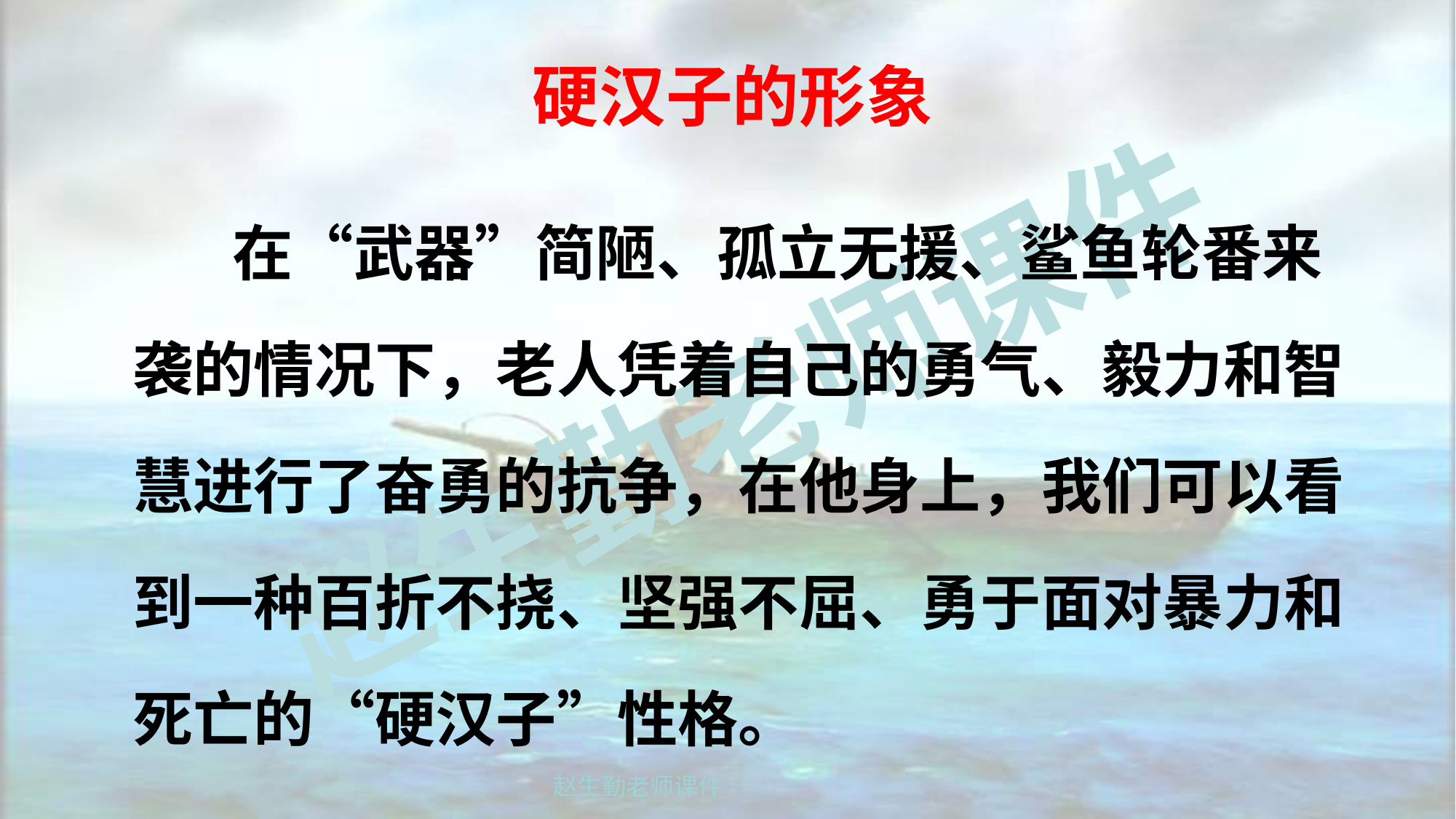

硬汉子的形象
       在“武器”简陋、孤立无援、鲨鱼轮番来袭的情况下，老人凭着自己的勇气、毅力和智慧进行了奋勇的抗争，在他身上，我们可以看到一种百折不挠、坚强不屈、勇于面对暴力和死亡的“硬汉子”性格。
赵生勤老师课件